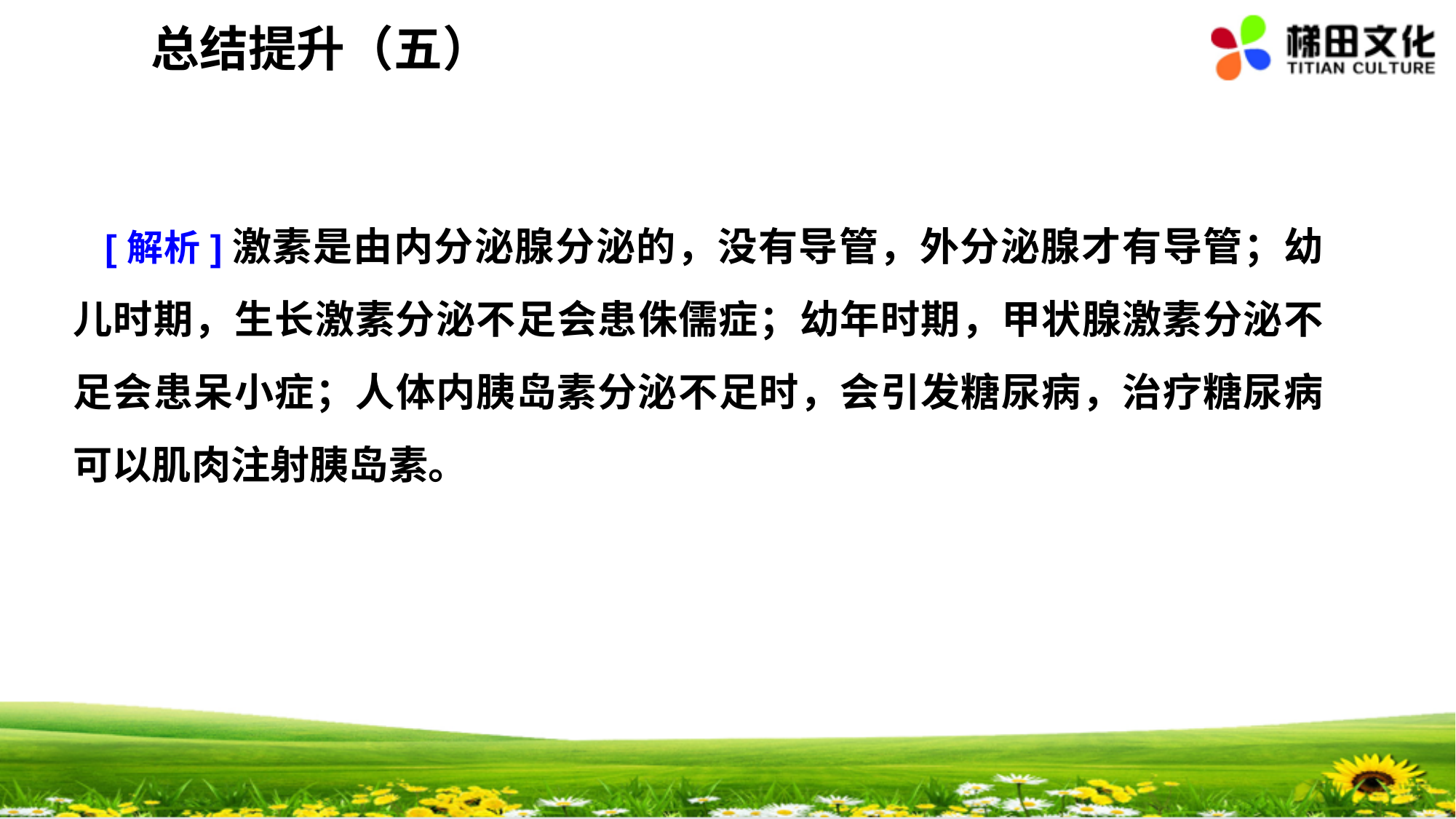

总结提升（五）
[解析]激素是由内分泌腺分泌的，没有导管，外分泌腺才有导管；幼儿时期，生长激素分泌不足会患侏儒症；幼年时期，甲状腺激素分泌不足会患呆小症；人体内胰岛素分泌不足时，会引发糖尿病，治疗糖尿病可以肌肉注射胰岛素。